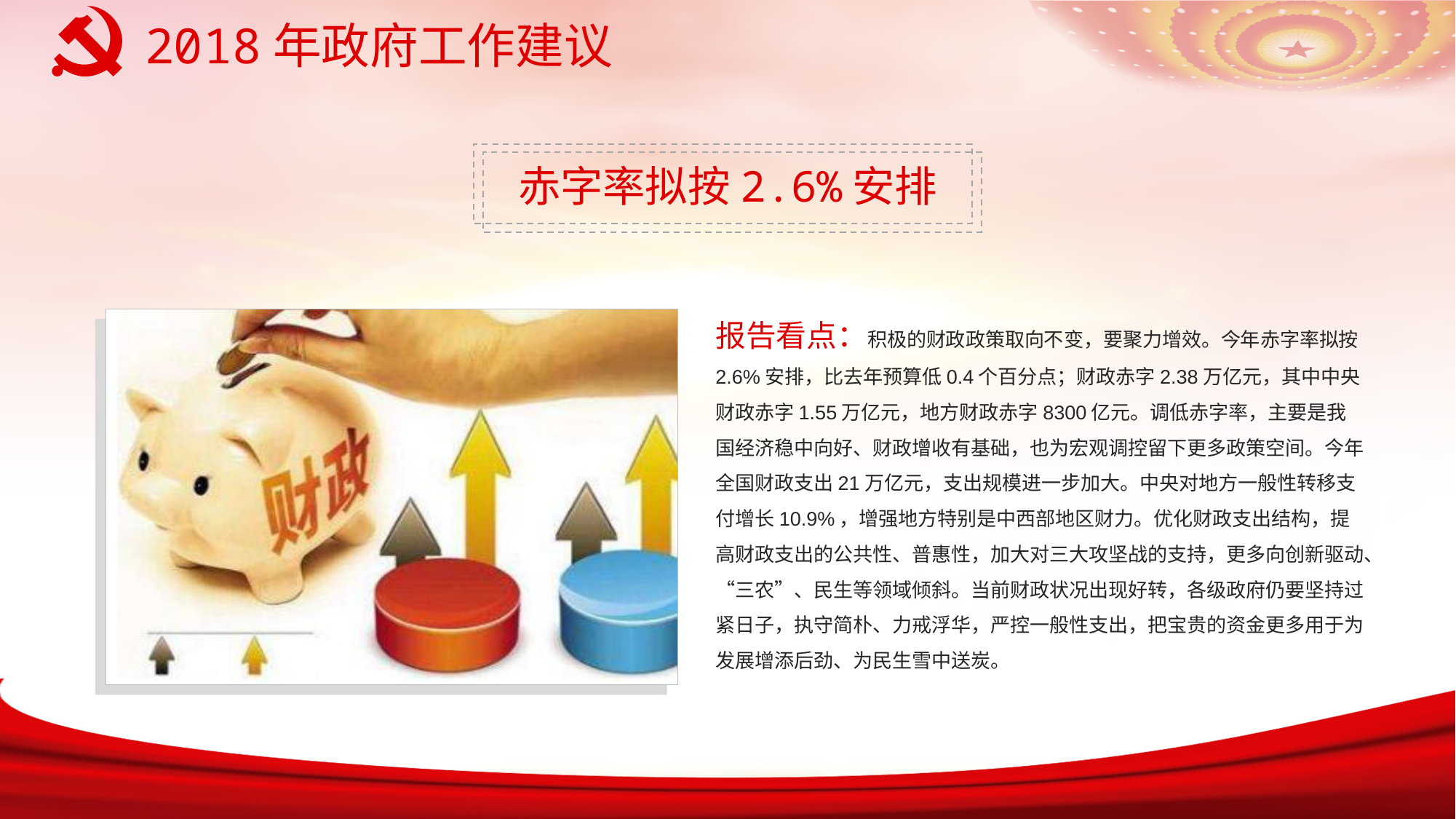

2018年政府工作建议

赤字率拟按2.6%安排
报告看点：积极的财政政策取向不变，要聚力增效。今年赤字率拟按2.6%安排，比去年预算低0.4个百分点；财政赤字2.38万亿元，其中中央财政赤字1.55万亿元，地方财政赤字8300亿元。调低赤字率，主要是我国经济稳中向好、财政增收有基础，也为宏观调控留下更多政策空间。今年全国财政支出21万亿元，支出规模进一步加大。中央对地方一般性转移支付增长10.9%，增强地方特别是中西部地区财力。优化财政支出结构，提高财政支出的公共性、普惠性，加大对三大攻坚战的支持，更多向创新驱动、“三农”、民生等领域倾斜。当前财政状况出现好转，各级政府仍要坚持过紧日子，执守简朴、力戒浮华，严控一般性支出，把宝贵的资金更多用于为发展增添后劲、为民生雪中送炭。